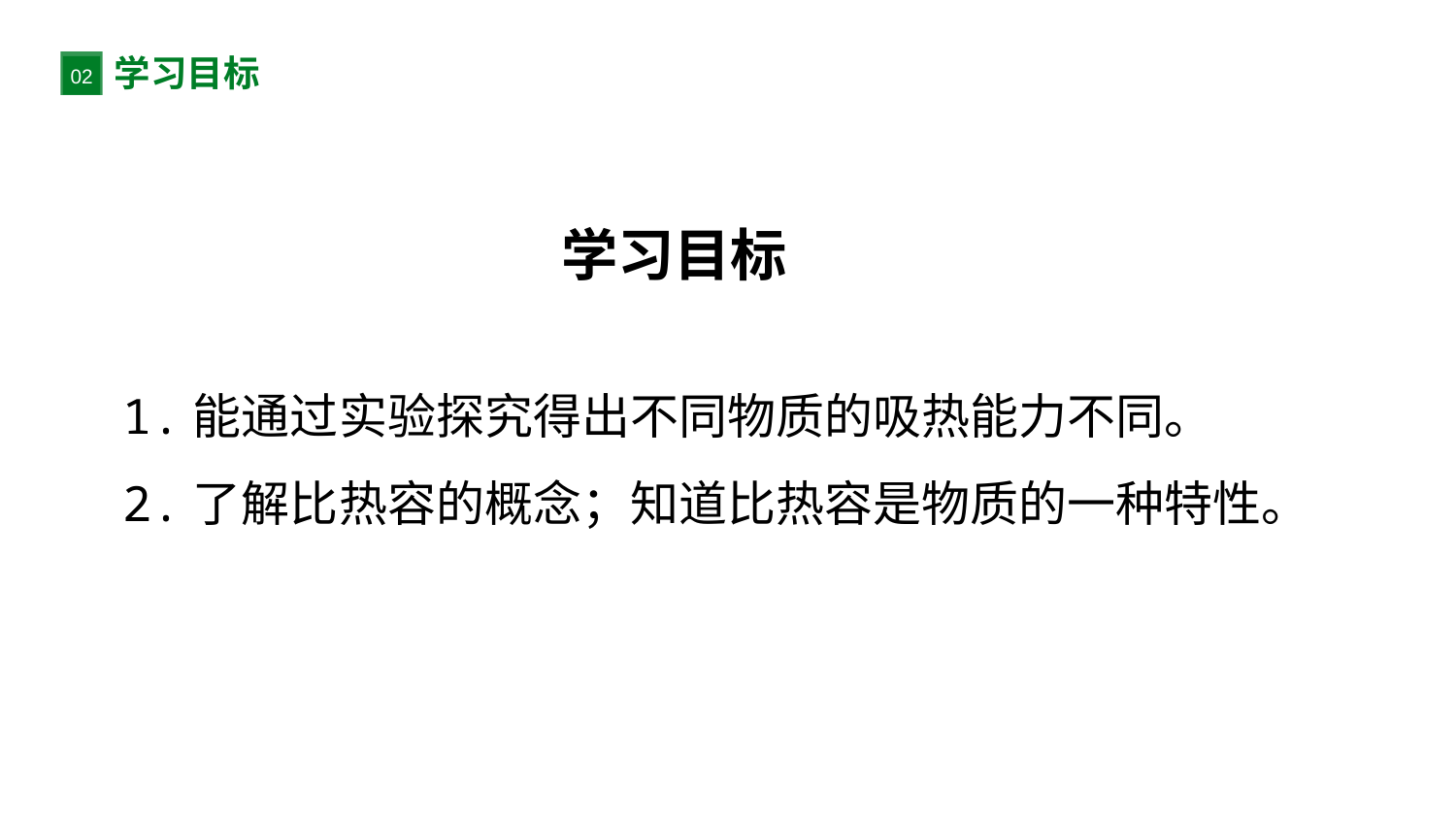

学习目标

02
学习目标
1.能通过实验探究得出不同物质的吸热能力不同。
2.了解比热容的概念；知道比热容是物质的一种特性。